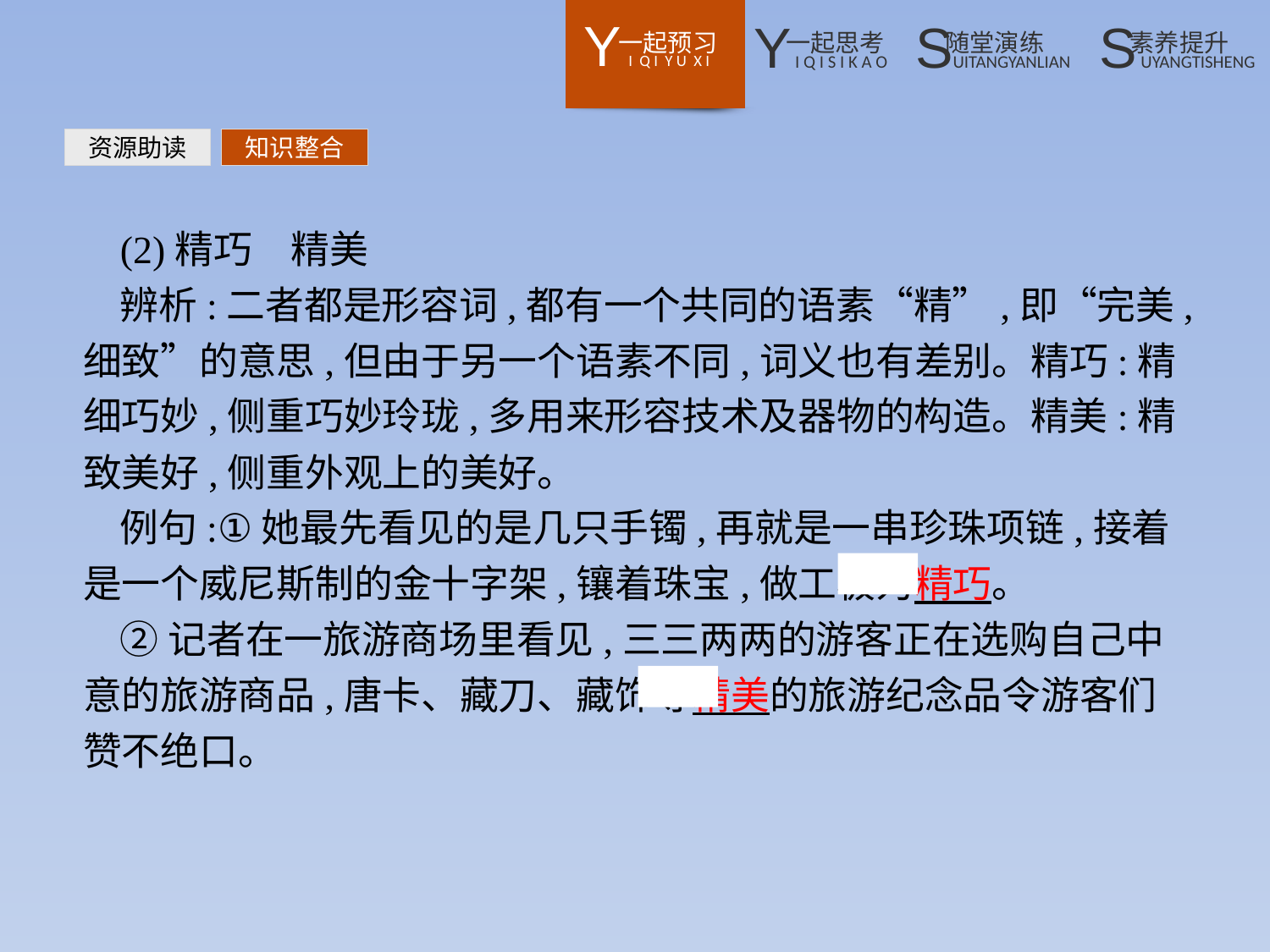

资源助读
知识整合
(2)精巧　精美
辨析:二者都是形容词,都有一个共同的语素“精”,即“完美,细致”的意思,但由于另一个语素不同,词义也有差别。精巧:精细巧妙,侧重巧妙玲珑,多用来形容技术及器物的构造。精美:精致美好,侧重外观上的美好。
例句:①她最先看见的是几只手镯,再就是一串珍珠项链,接着是一个威尼斯制的金十字架,镶着珠宝,做工极为精巧。
②记者在一旅游商场里看见,三三两两的游客正在选购自己中意的旅游商品,唐卡、藏刀、藏饰等精美的旅游纪念品令游客们赞不绝口。